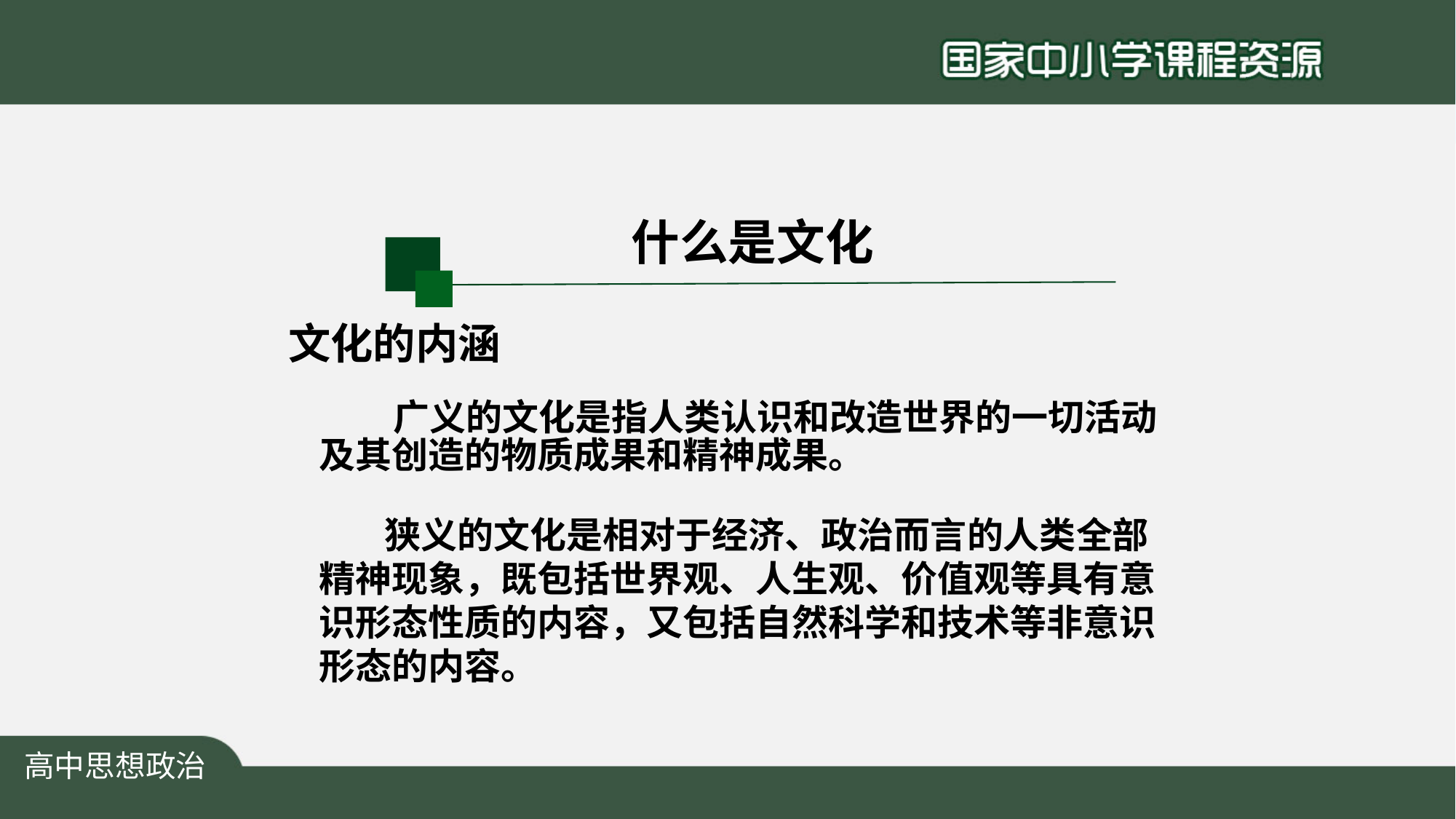

什么是文化

文化的内涵
        广义的文化是指人类认识和改造世界的一切活动及其创造的物质成果和精神成果。
       狭义的文化是相对于经济、政治而言的人类全部精神现象，既包括世界观、人生观、价值观等具有意识形态性质的内容，又包括自然科学和技术等非意识形态的内容。